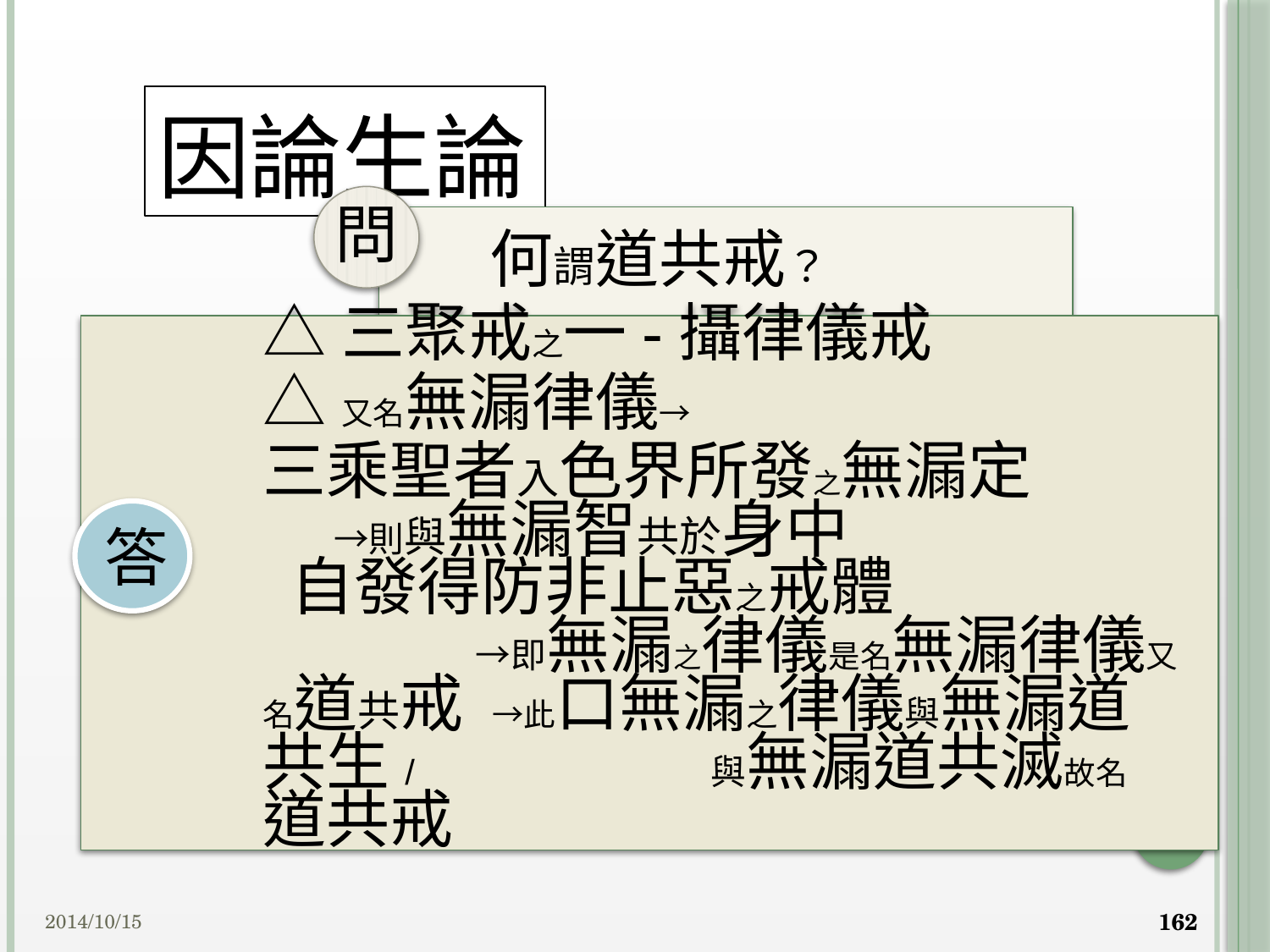

# 因論生論
何謂道共戒？
△三聚戒之一-攝律儀戒
△又名無漏律儀→
三乘聖者入色界所發之無漏定                →則與無漏智共於身中                          自發得防非止惡之戒體                                    →即無漏之律儀是名無漏律儀又名道共戒  →此口無漏之律儀與無漏道共生/                與無漏道共滅故名道共戒
問
答
2014/10/15
162